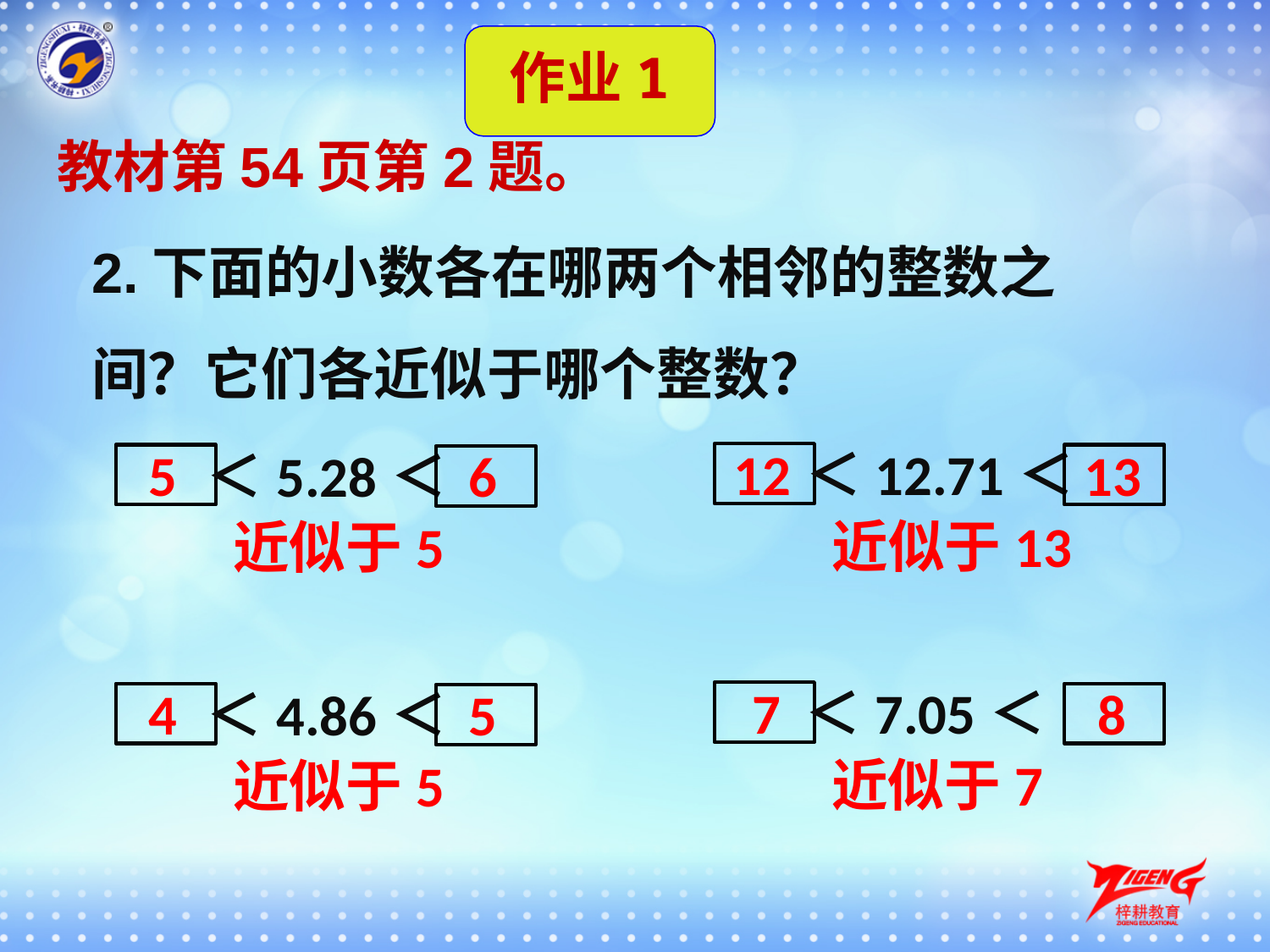

作业1
教材第54页第2题。
2.下面的小数各在哪两个相邻的整数之间？它们各近似于哪个整数？
12
＜12.71＜
5
13
＜5.28＜
6

近似于13
近似于5
7
＜7.05＜
4
8
＜4.86＜
5

近似于7
近似于5